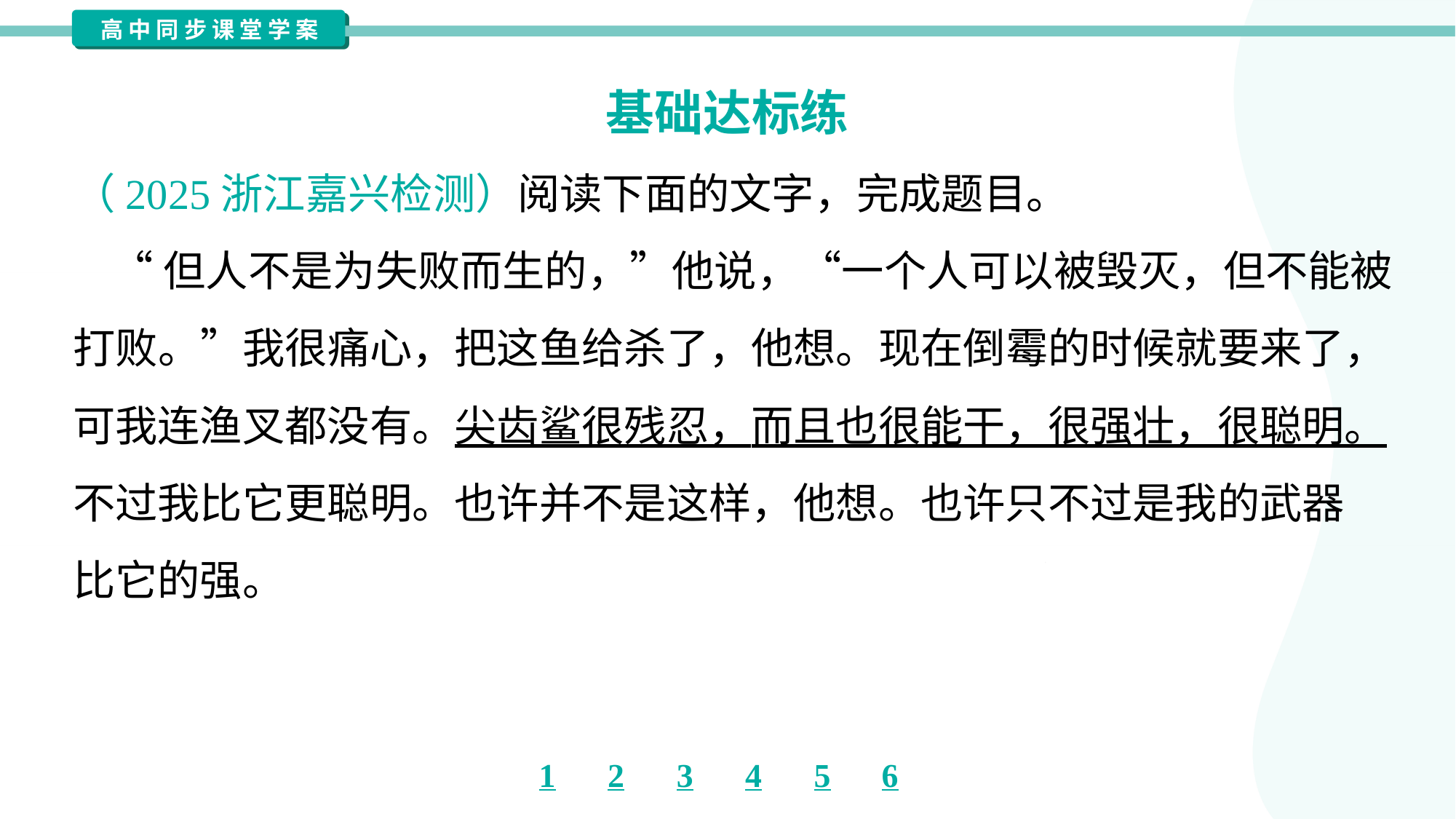

基础达标练
（2025浙江嘉兴检测）阅读下面的文字，完成题目。
    “但人不是为失败而生的，”他说，“一个人可以被毁灭，但不能被
打败。”我很痛心，把这鱼给杀了，他想。现在倒霉的时候就要来了，
可我连渔叉都没有。尖齿鲨很残忍，而且也很能干，很强壮，很聪明。
不过我比它更聪明。也许并不是这样，他想。也许只不过是我的武器
比它的强。